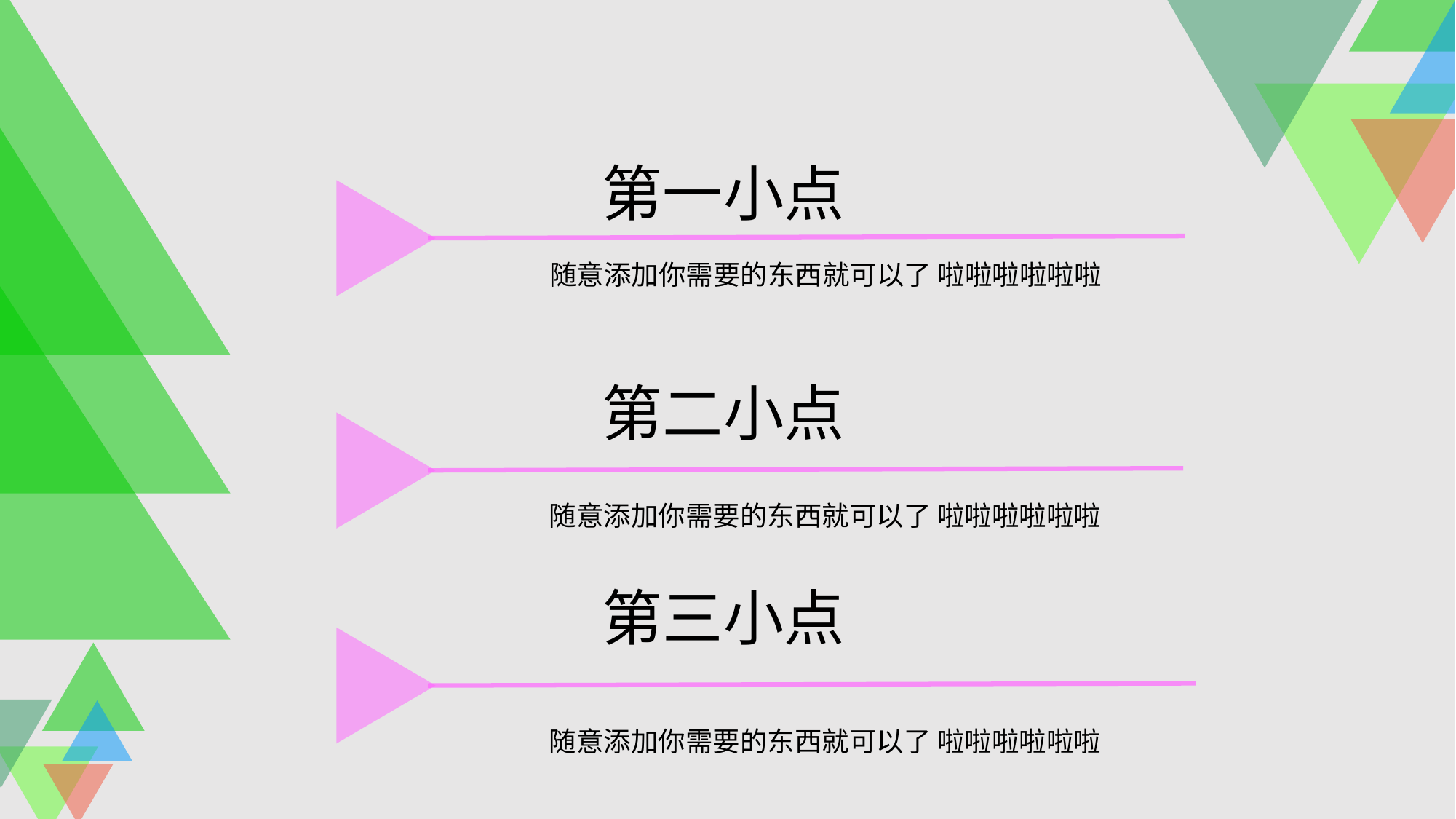

第一小点

随意添加你需要的东西就可以了 啦啦啦啦啦啦

第二小点

随意添加你需要的东西就可以了 啦啦啦啦啦啦
第三小点

随意添加你需要的东西就可以了 啦啦啦啦啦啦